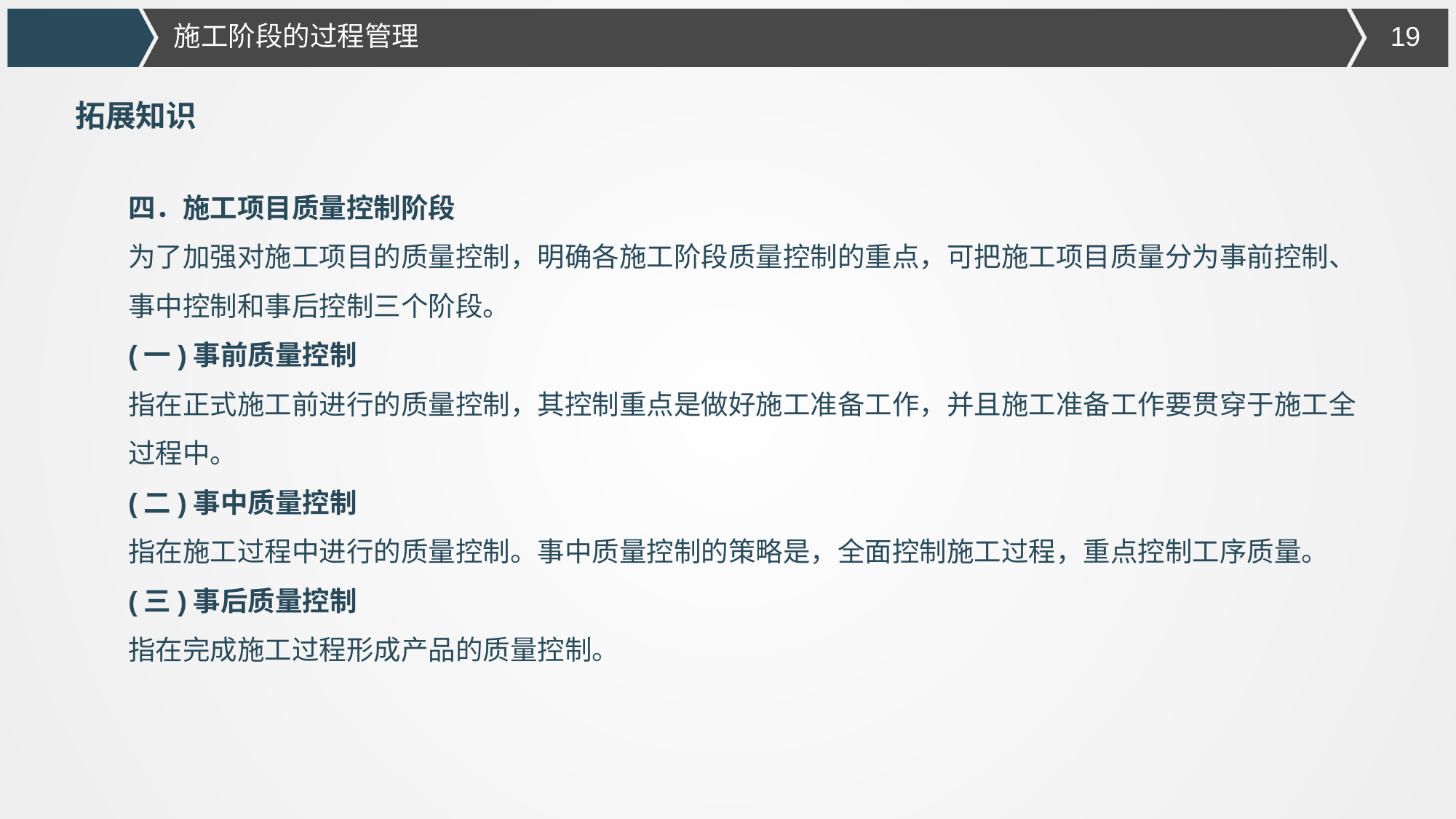

施工阶段的过程管理

拓展知识
四．施工项目质量控制阶段
为了加强对施工项目的质量控制，明确各施工阶段质量控制的重点，可把施工项目质量分为事前控制、事中控制和事后控制三个阶段。
(一)事前质量控制
指在正式施工前进行的质量控制，其控制重点是做好施工准备工作，并且施工准备工作要贯穿于施工全过程中。
(二)事中质量控制
指在施工过程中进行的质量控制。事中质量控制的策略是，全面控制施工过程，重点控制工序质量。
(三)事后质量控制
指在完成施工过程形成产品的质量控制。